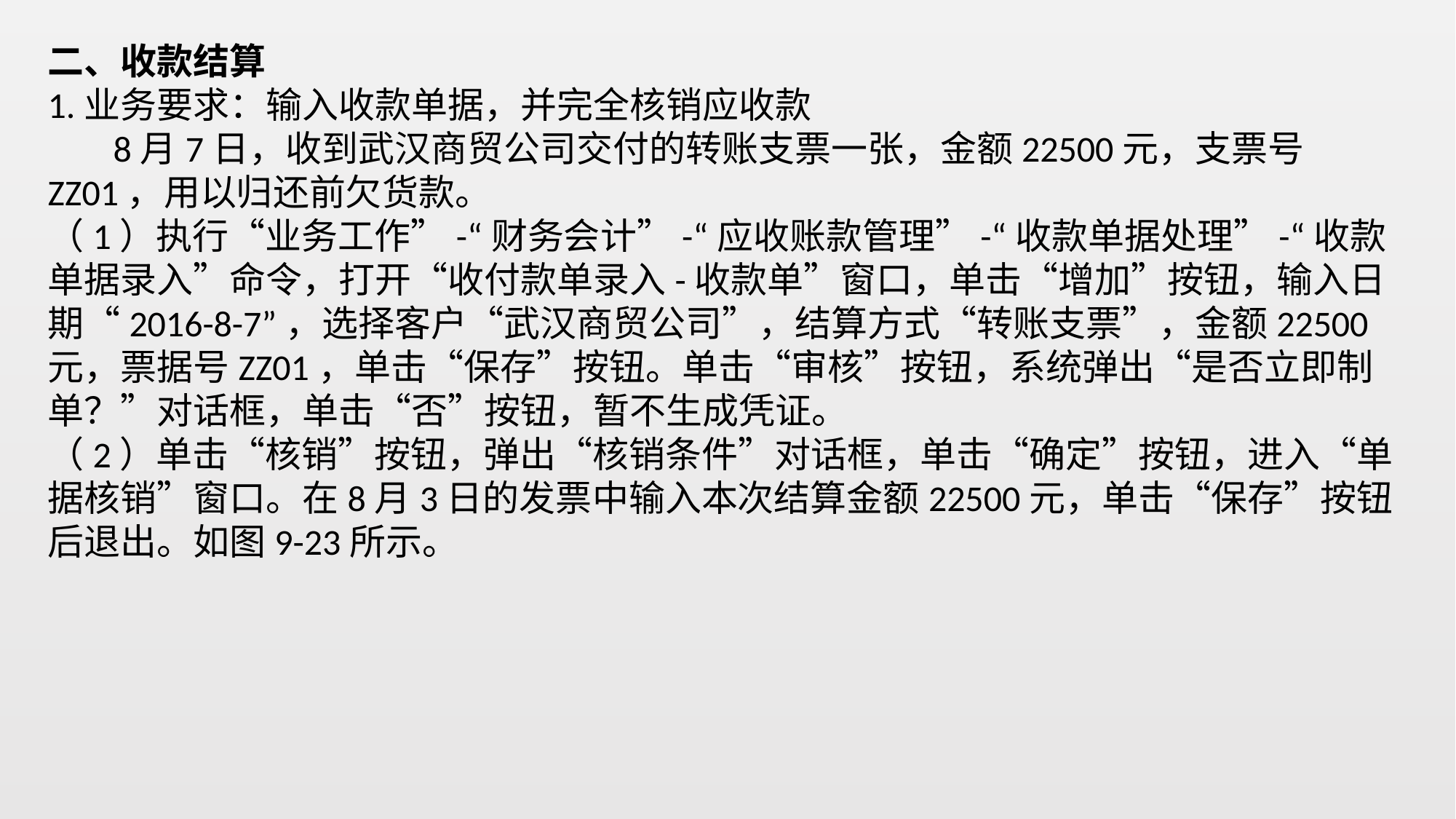

二、收款结算
1.业务要求：输入收款单据，并完全核销应收款
        8月7日，收到武汉商贸公司交付的转账支票一张，金额22500元，支票号ZZ01，用以归还前欠货款。
（1）执行“业务工作”-“财务会计”-“应收账款管理”-“收款单据处理”-“收款单据录入”命令，打开“收付款单录入-收款单”窗口，单击“增加”按钮，输入日期“2016-8-7”，选择客户“武汉商贸公司”，结算方式“转账支票”，金额22500元，票据号ZZ01，单击“保存”按钮。单击“审核”按钮，系统弹出“是否立即制单？”对话框，单击“否”按钮，暂不生成凭证。
（2）单击“核销”按钮，弹出“核销条件”对话框，单击“确定”按钮，进入“单据核销”窗口。在8月3日的发票中输入本次结算金额22500元，单击“保存”按钮后退出。如图9-23所示。